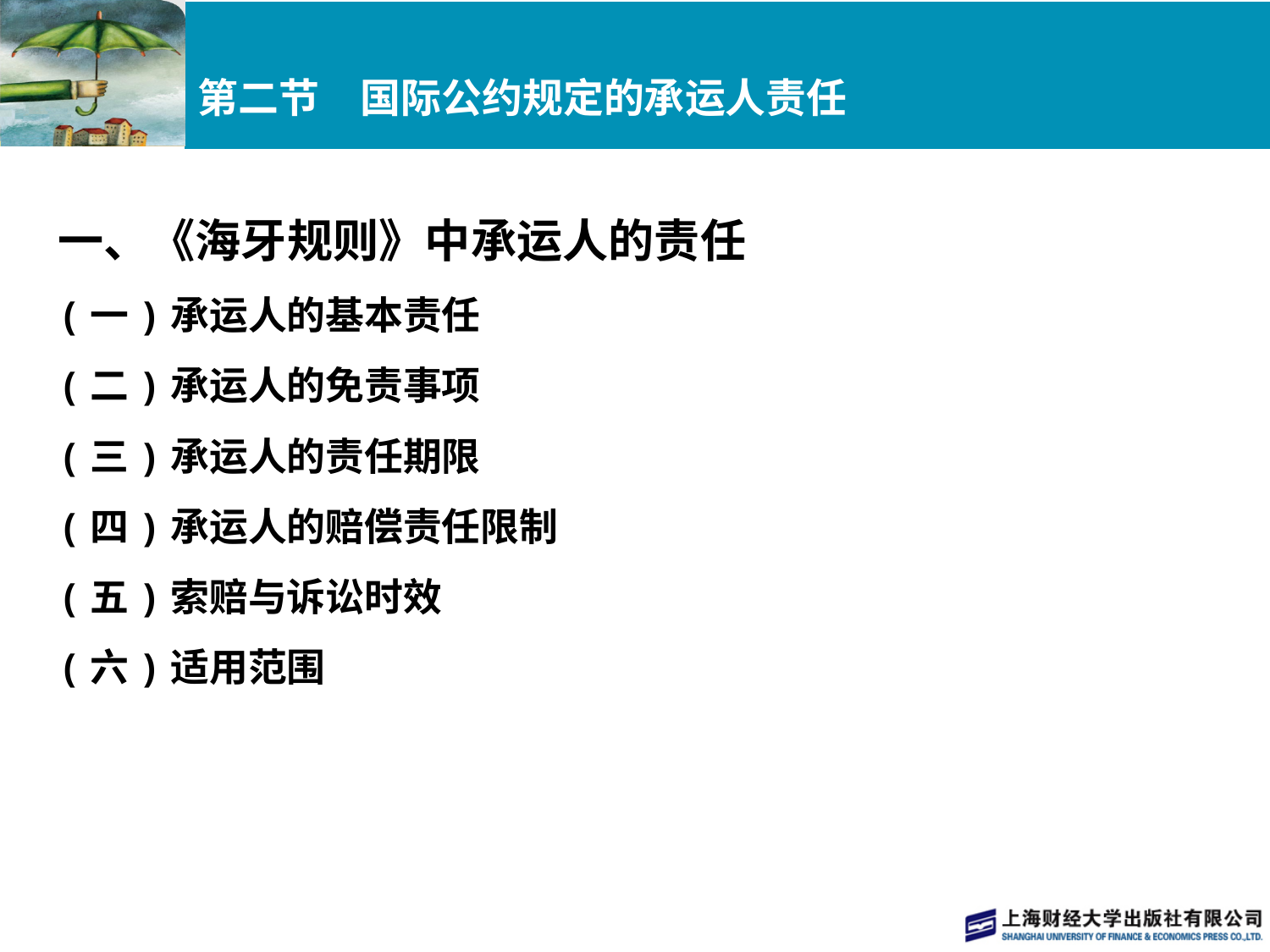

# 第二节　国际公约规定的承运人责任
一、《海牙规则》中承运人的责任
(一)承运人的基本责任
(二)承运人的免责事项
(三)承运人的责任期限
(四)承运人的赔偿责任限制
(五)索赔与诉讼时效
(六)适用范围